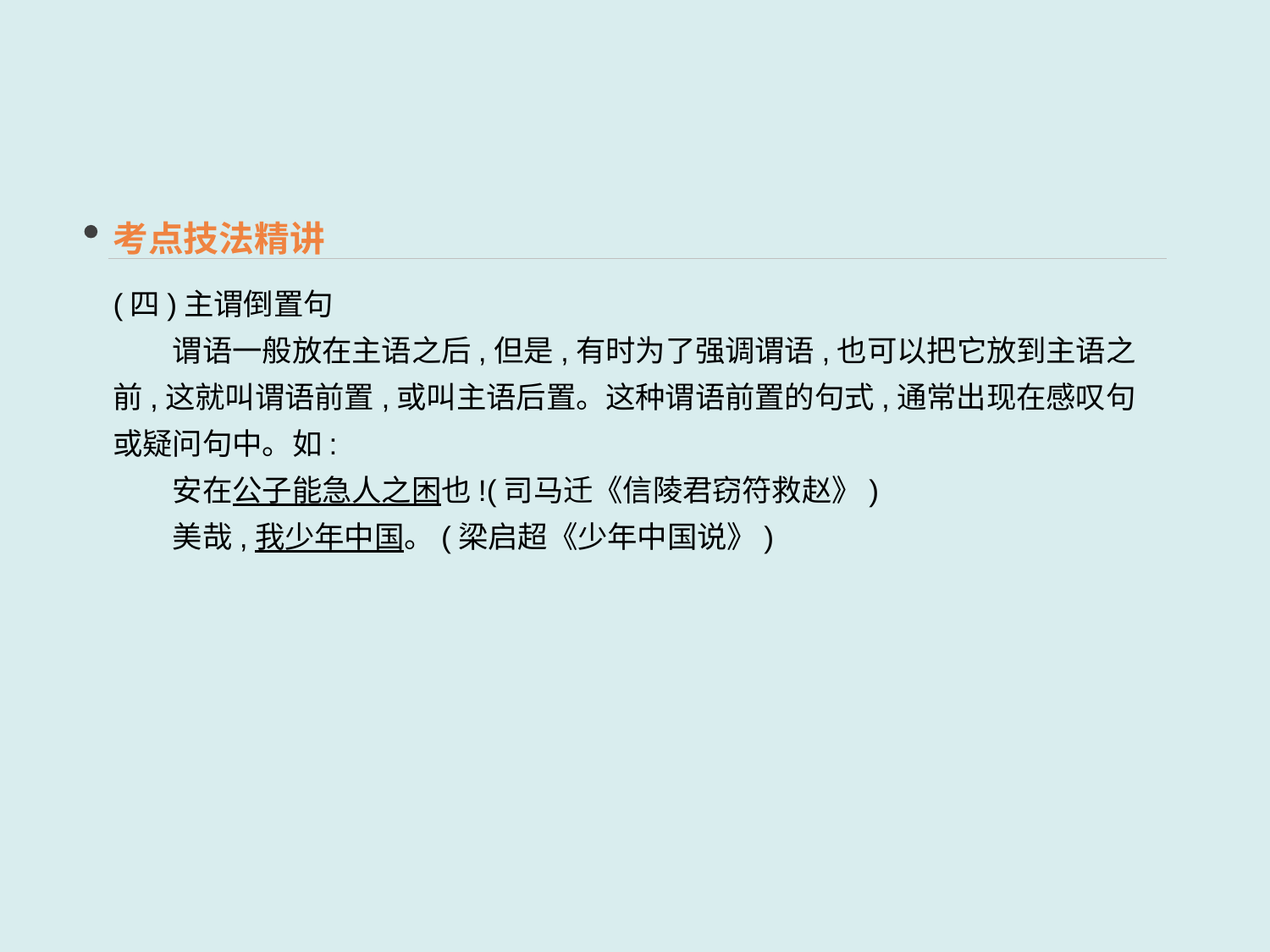

考点技法精讲

(四)主谓倒置句
　　谓语一般放在主语之后,但是,有时为了强调谓语,也可以把它放到主语之前,这就叫谓语前置,或叫主语后置。这种谓语前置的句式,通常出现在感叹句或疑问句中。如:
　　安在公子能急人之困也!(司马迁《信陵君窃符救赵》)
　　美哉,我少年中国。(梁启超《少年中国说》)